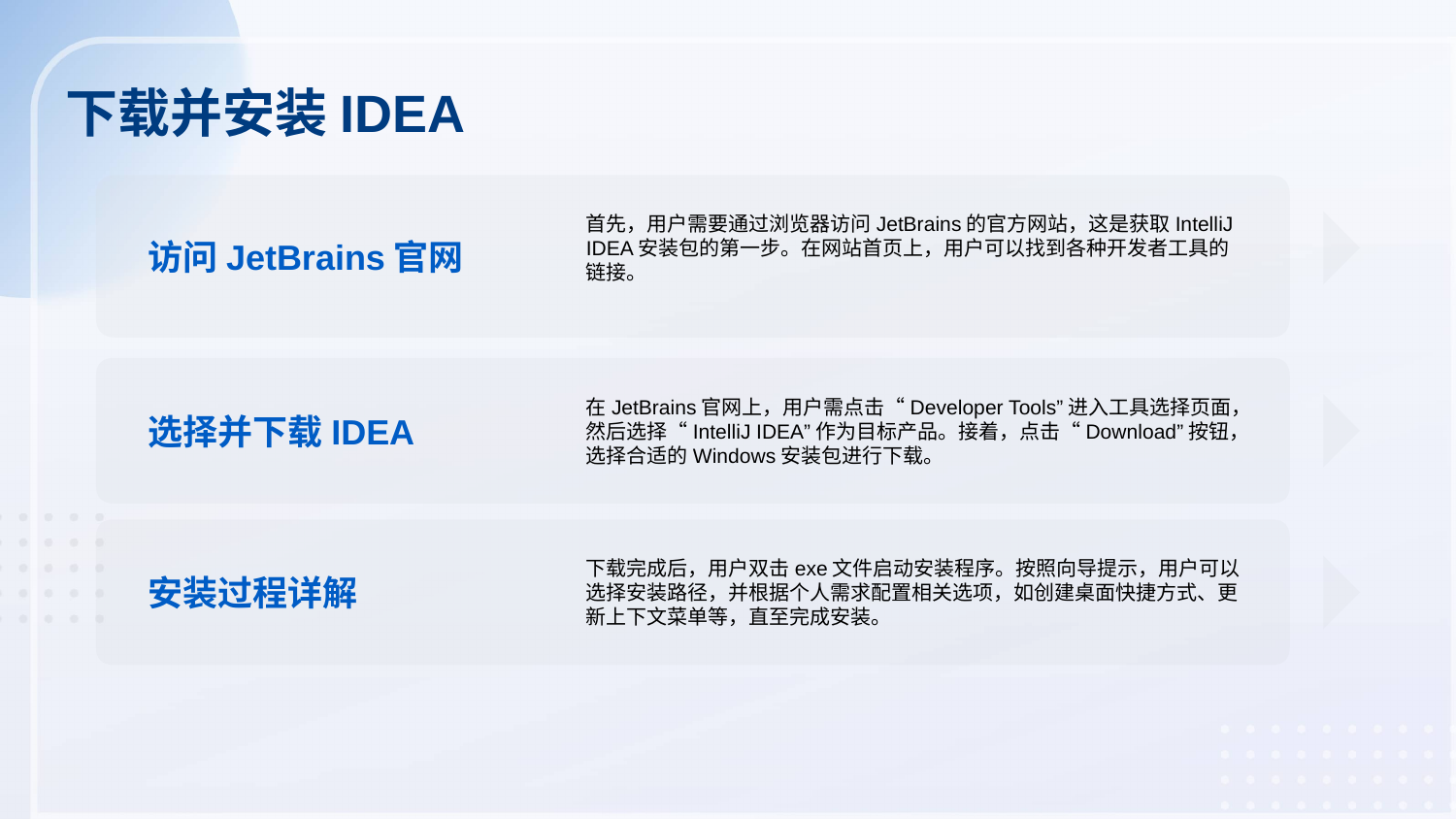

下载并安装IDEA

首先，用户需要通过浏览器访问JetBrains的官方网站，这是获取IntelliJ IDEA安装包的第一步。在网站首页上，用户可以找到各种开发者工具的链接。
访问JetBrains官网

在JetBrains官网上，用户需点击“Developer Tools”进入工具选择页面，然后选择“IntelliJ IDEA”作为目标产品。接着，点击“Download”按钮，选择合适的Windows安装包进行下载。
选择并下载IDEA

下载完成后，用户双击exe文件启动安装程序。按照向导提示，用户可以选择安装路径，并根据个人需求配置相关选项，如创建桌面快捷方式、更新上下文菜单等，直至完成安装。
安装过程详解